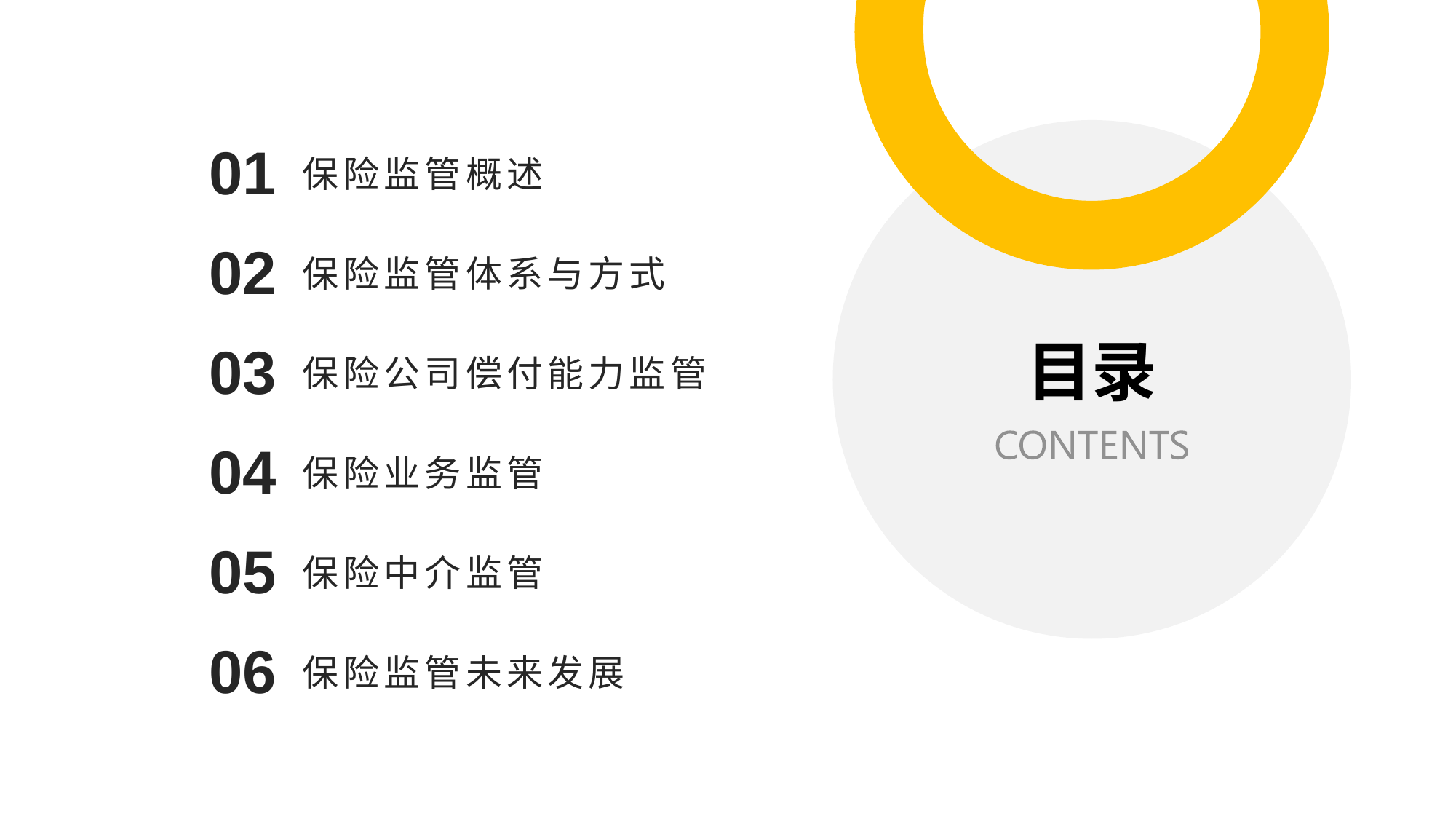

01
保险监管概述
02
保险监管体系与方式
# 目录
03
保险公司偿付能力监管
04
保险业务监管
05
保险中介监管
06
保险监管未来发展